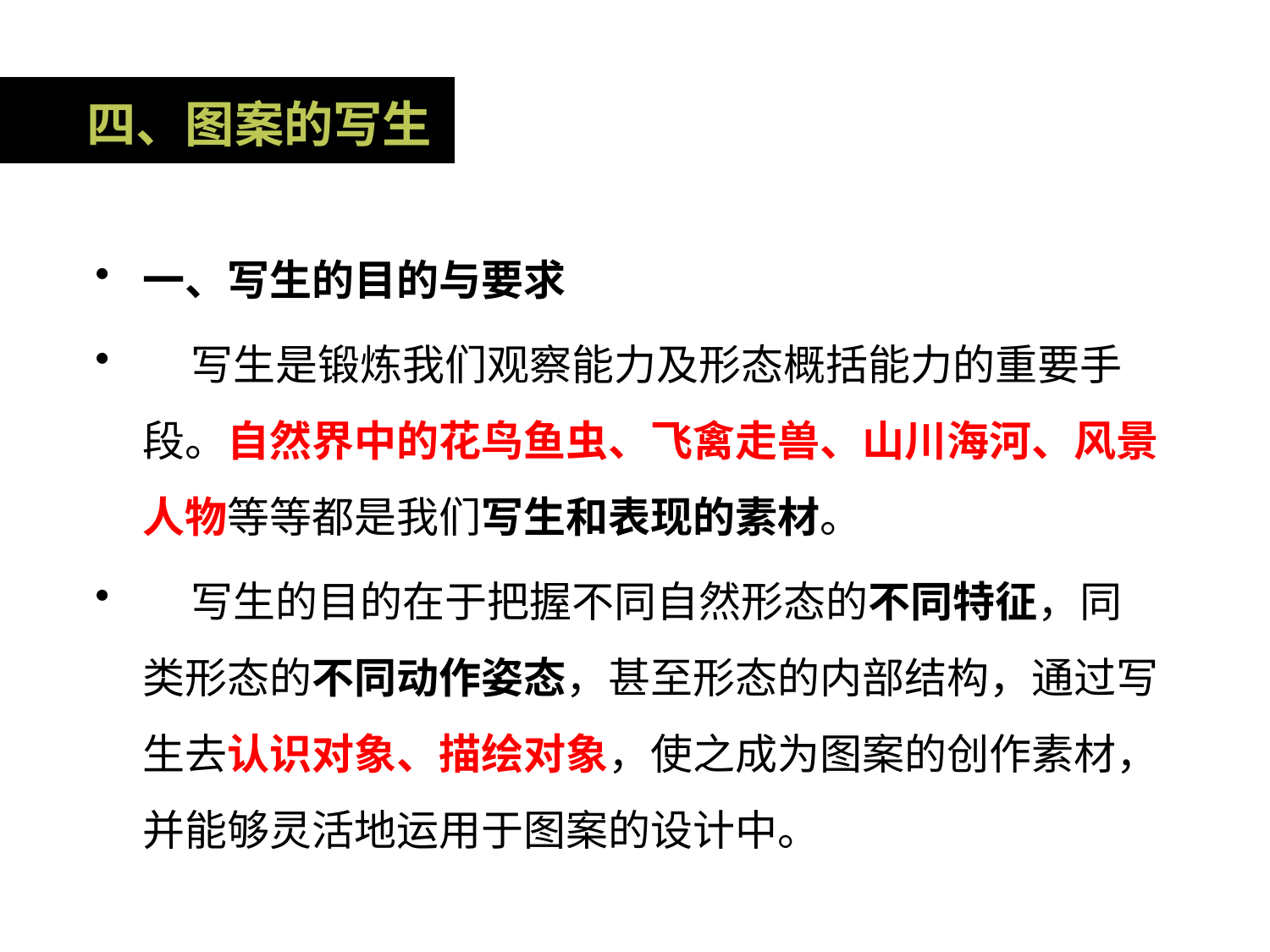

四、图案的写生

一、写生的目的与要求
    写生是锻炼我们观察能力及形态概括能力的重要手段。自然界中的花鸟鱼虫、飞禽走兽、山川海河、风景人物等等都是我们写生和表现的素材。
    写生的目的在于把握不同自然形态的不同特征，同类形态的不同动作姿态，甚至形态的内部结构，通过写生去认识对象、描绘对象，使之成为图案的创作素材，并能够灵活地运用于图案的设计中。